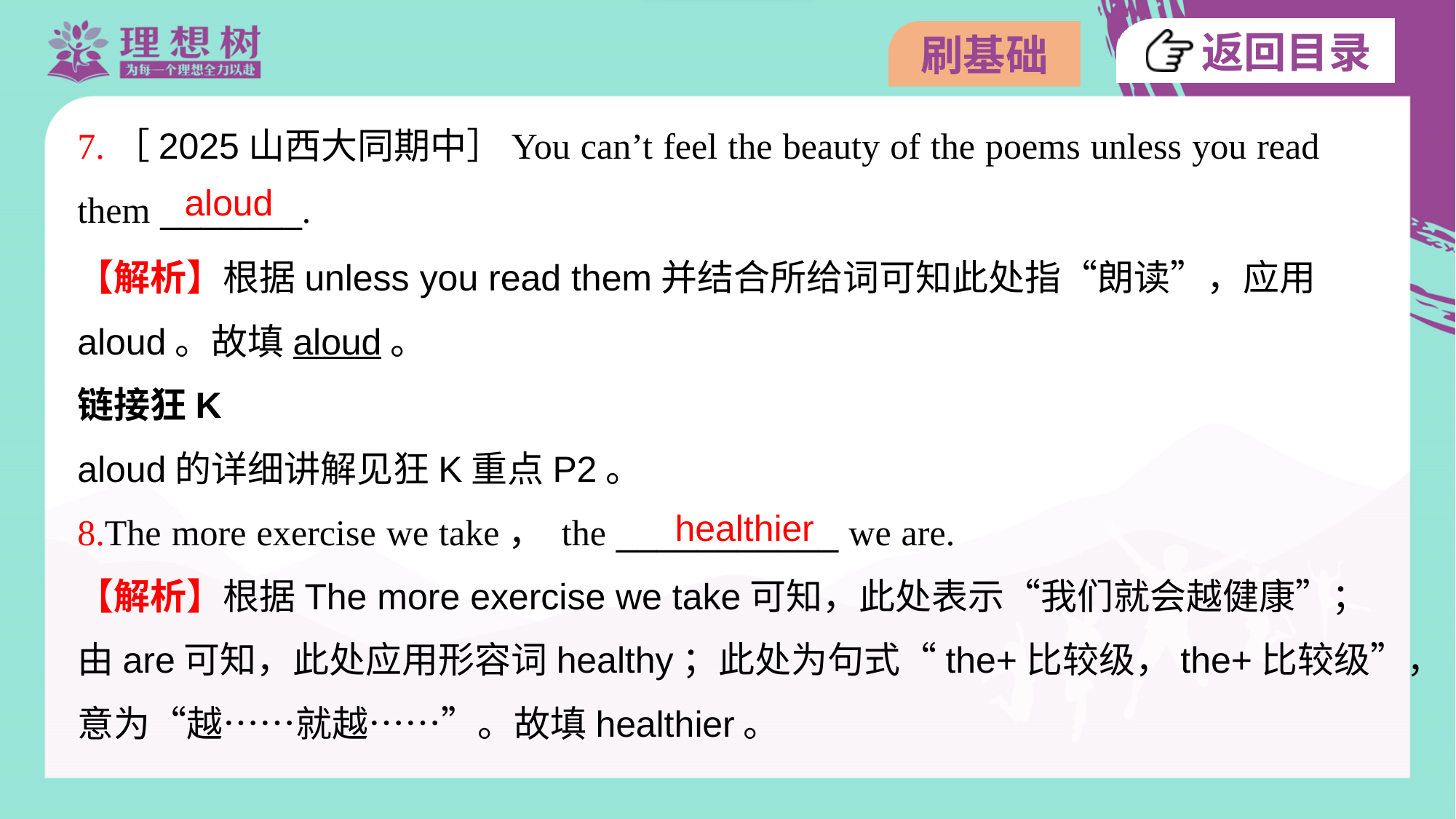

7.［2025山西大同期中］You can’t feel the beauty of the poems unless you read
them _______.
aloud
【解析】根据unless you read them并结合所给词可知此处指“朗读”，应用
aloud。故填aloud。
链接狂K
aloud的详细讲解见狂K重点P2。
healthier
8.The more exercise we take， the ___________ we are.
【解析】根据The more exercise we take可知，此处表示“我们就会越健康”；
由are可知，此处应用形容词healthy；此处为句式“the+比较级，the+比较级”，
意为“越……就越……”。故填healthier。